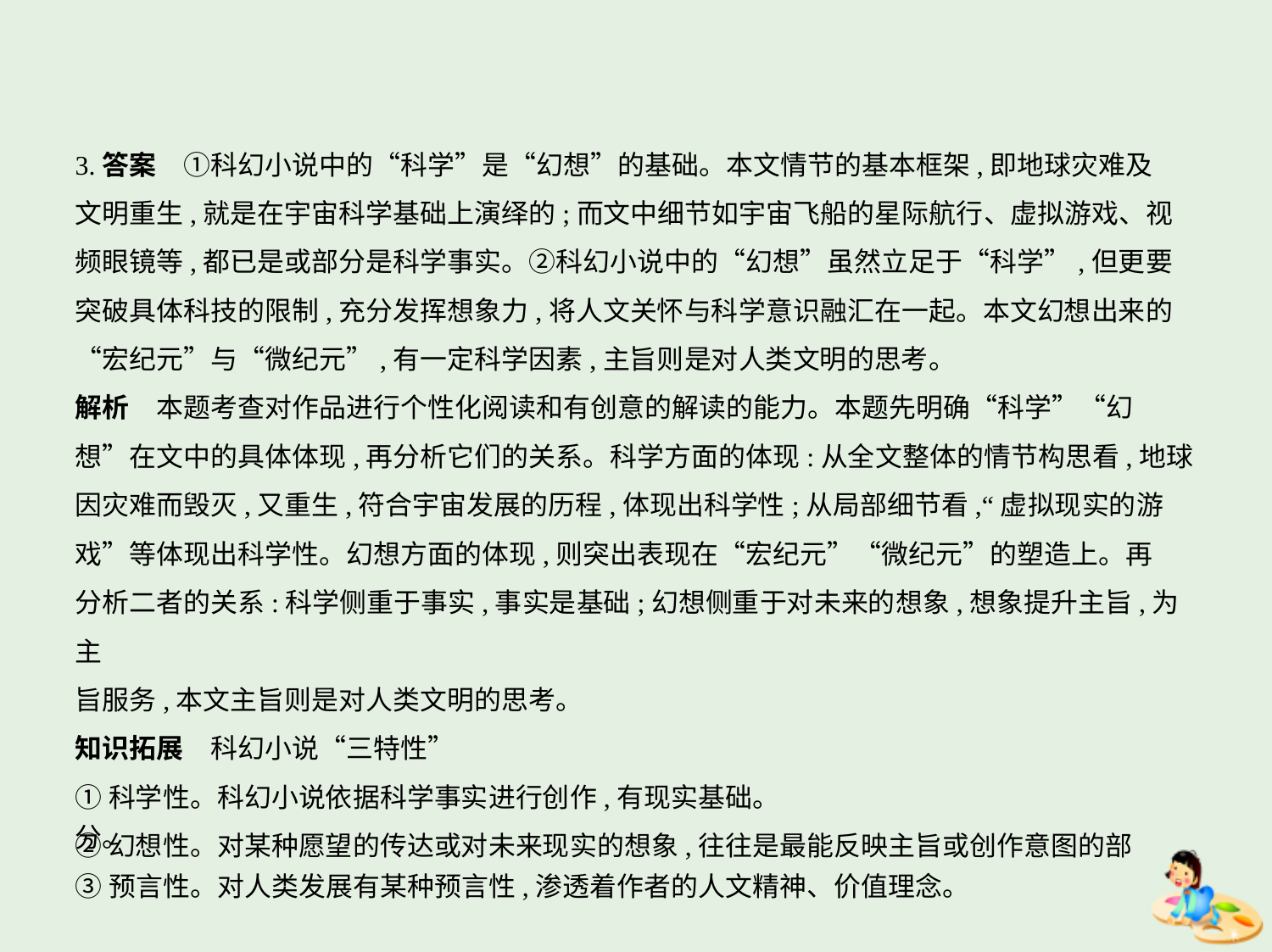

3.答案　①科幻小说中的“科学”是“幻想”的基础。本文情节的基本框架,即地球灾难及
文明重生,就是在宇宙科学基础上演绎的;而文中细节如宇宙飞船的星际航行、虚拟游戏、视
频眼镜等,都已是或部分是科学事实。②科幻小说中的“幻想”虽然立足于“科学”,但更要
突破具体科技的限制,充分发挥想象力,将人文关怀与科学意识融汇在一起。本文幻想出来的
“宏纪元”与“微纪元”,有一定科学因素,主旨则是对人类文明的思考。
解析　本题考查对作品进行个性化阅读和有创意的解读的能力。本题先明确“科学”“幻
想”在文中的具体体现,再分析它们的关系。科学方面的体现:从全文整体的情节构思看,地球
因灾难而毁灭,又重生,符合宇宙发展的历程,体现出科学性;从局部细节看,“虚拟现实的游
戏”等体现出科学性。幻想方面的体现,则突出表现在“宏纪元”“微纪元”的塑造上。再
分析二者的关系:科学侧重于事实,事实是基础;幻想侧重于对未来的想象,想象提升主旨,为主
旨服务,本文主旨则是对人类文明的思考。
知识拓展　科幻小说“三特性”
①科学性。科幻小说依据科学事实进行创作,有现实基础。
②幻想性。对某种愿望的传达或对未来现实的想象,往往是最能反映主旨或创作意图的部
分。
③预言性。对人类发展有某种预言性,渗透着作者的人文精神、价值理念。